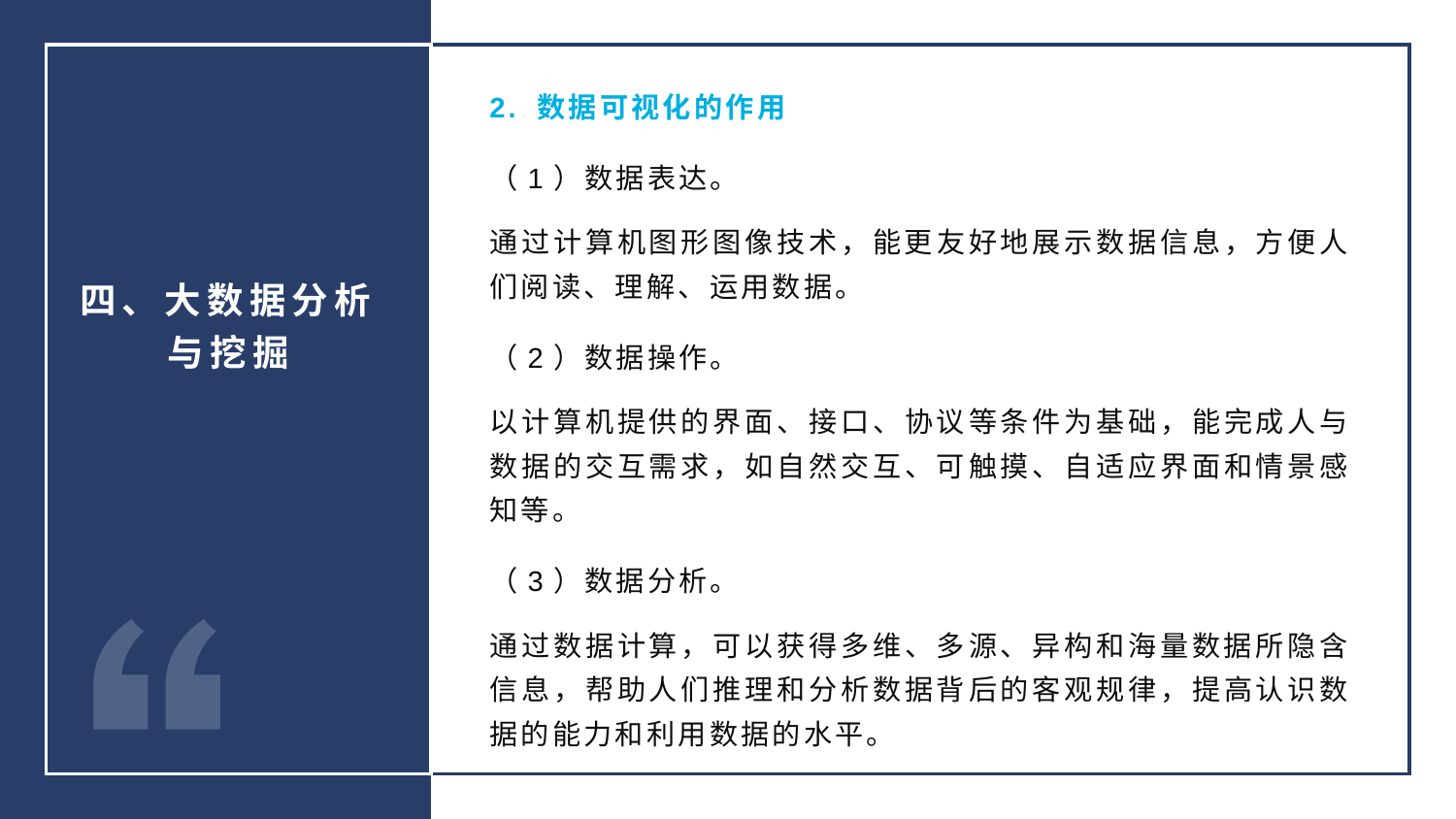

2. 数据可视化的作用
（1）数据表达。
通过计算机图形图像技术，能更友好地展示数据信息，方便人们阅读、理解、运用数据。
（2）数据操作。
以计算机提供的界面、接口、协议等条件为基础，能完成人与数据的交互需求，如自然交互、可触摸、自适应界面和情景感知等。
（3）数据分析。
通过数据计算，可以获得多维、多源、异构和海量数据所隐含信息，帮助人们推理和分析数据背后的客观规律，提高认识数据的能力和利用数据的水平。
四、大数据分析与挖掘